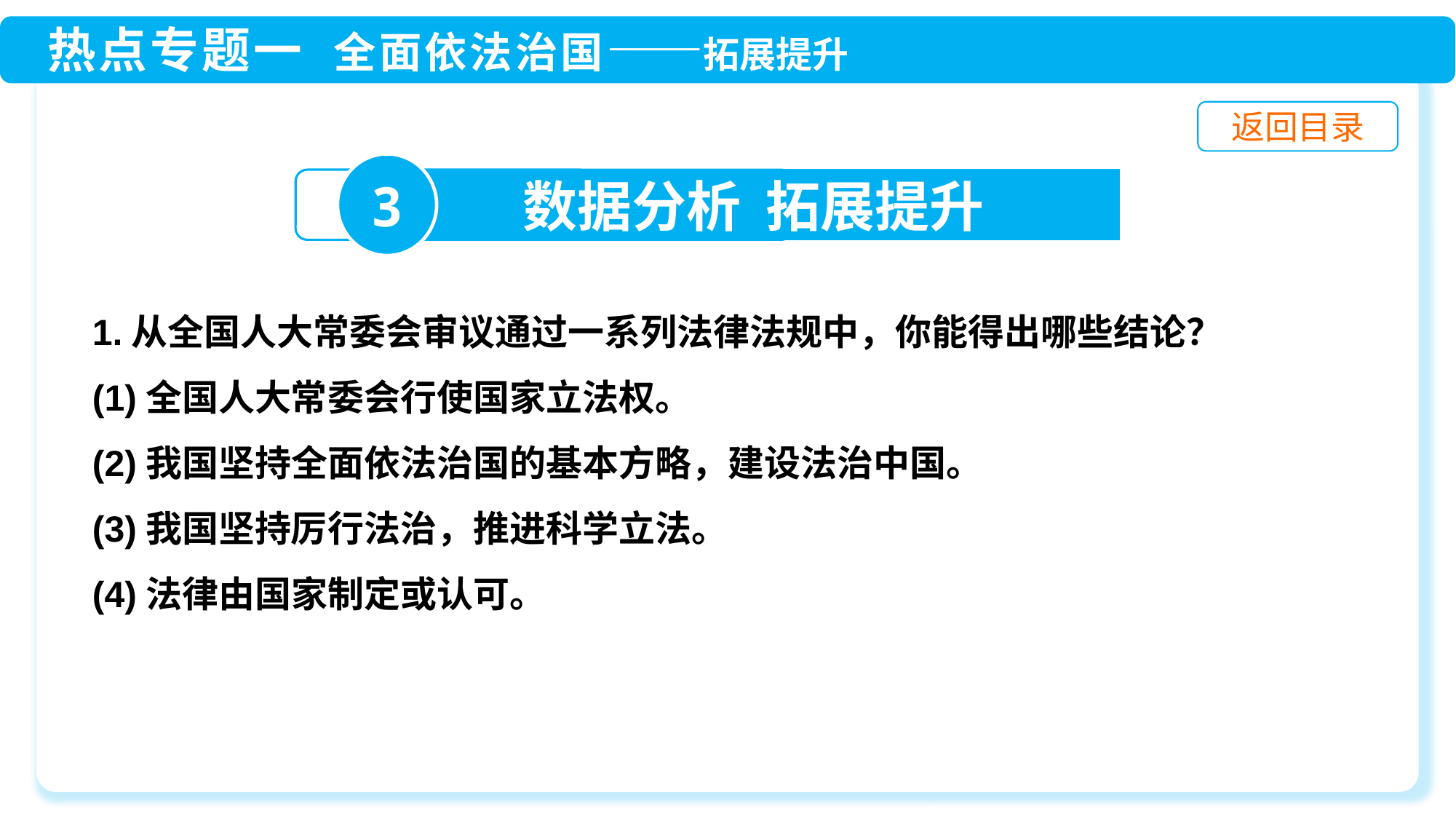

3

数据分析  拓展提升
1.从全国人大常委会审议通过一系列法律法规中，你能得出哪些结论？
(1)全国人大常委会行使国家立法权。
(2)我国坚持全面依法治国的基本方略，建设法治中国。
(3)我国坚持厉行法治，推进科学立法。
(4)法律由国家制定或认可。